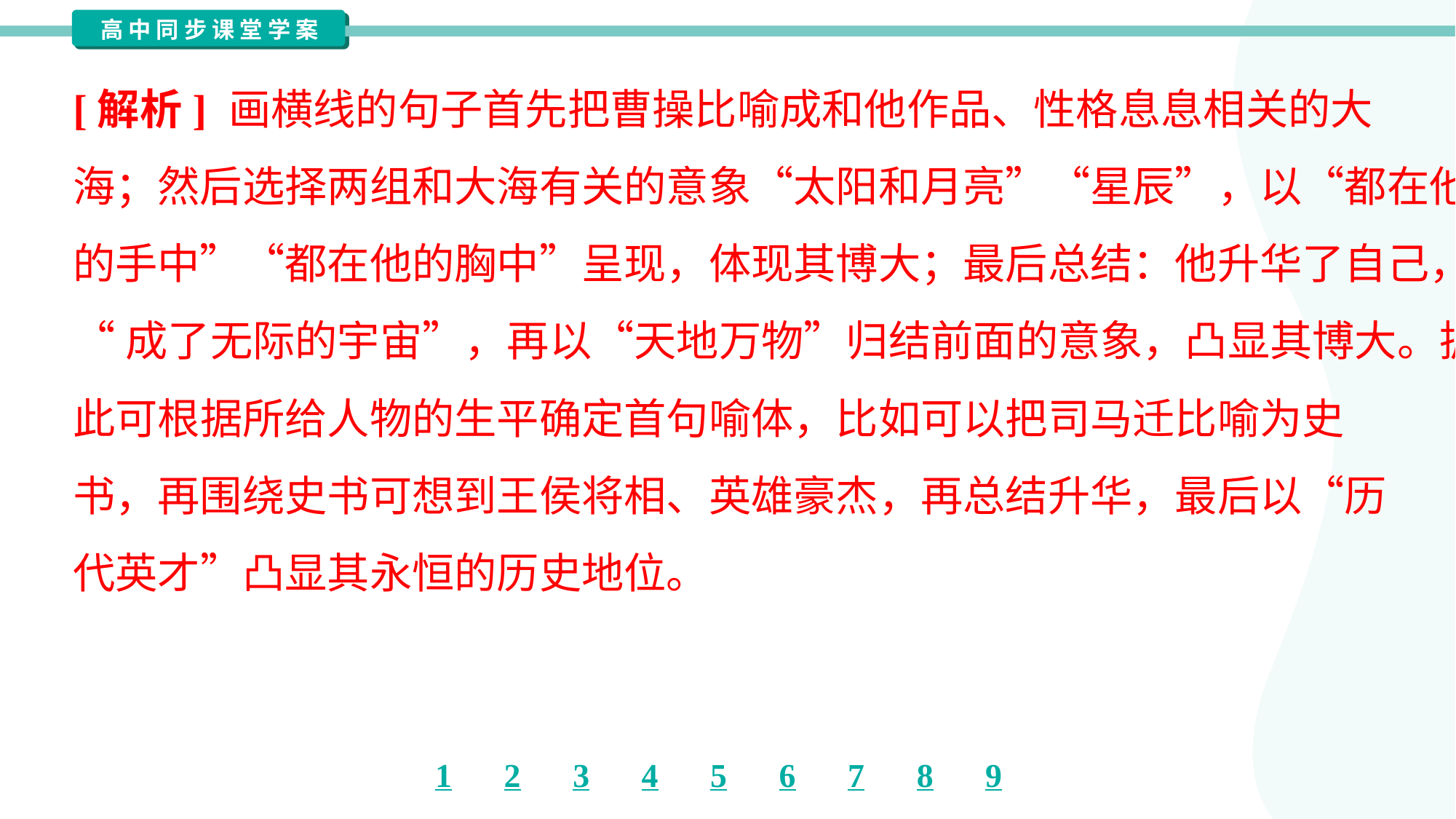

[解析] 画横线的句子首先把曹操比喻成和他作品、性格息息相关的大
海；然后选择两组和大海有关的意象“太阳和月亮”“星辰”，以“都在他
的手中”“都在他的胸中”呈现，体现其博大；最后总结：他升华了自己，
“成了无际的宇宙”，再以“天地万物”归结前面的意象，凸显其博大。据
此可根据所给人物的生平确定首句喻体，比如可以把司马迁比喻为史
书，再围绕史书可想到王侯将相、英雄豪杰，再总结升华，最后以“历
代英才”凸显其永恒的历史地位。